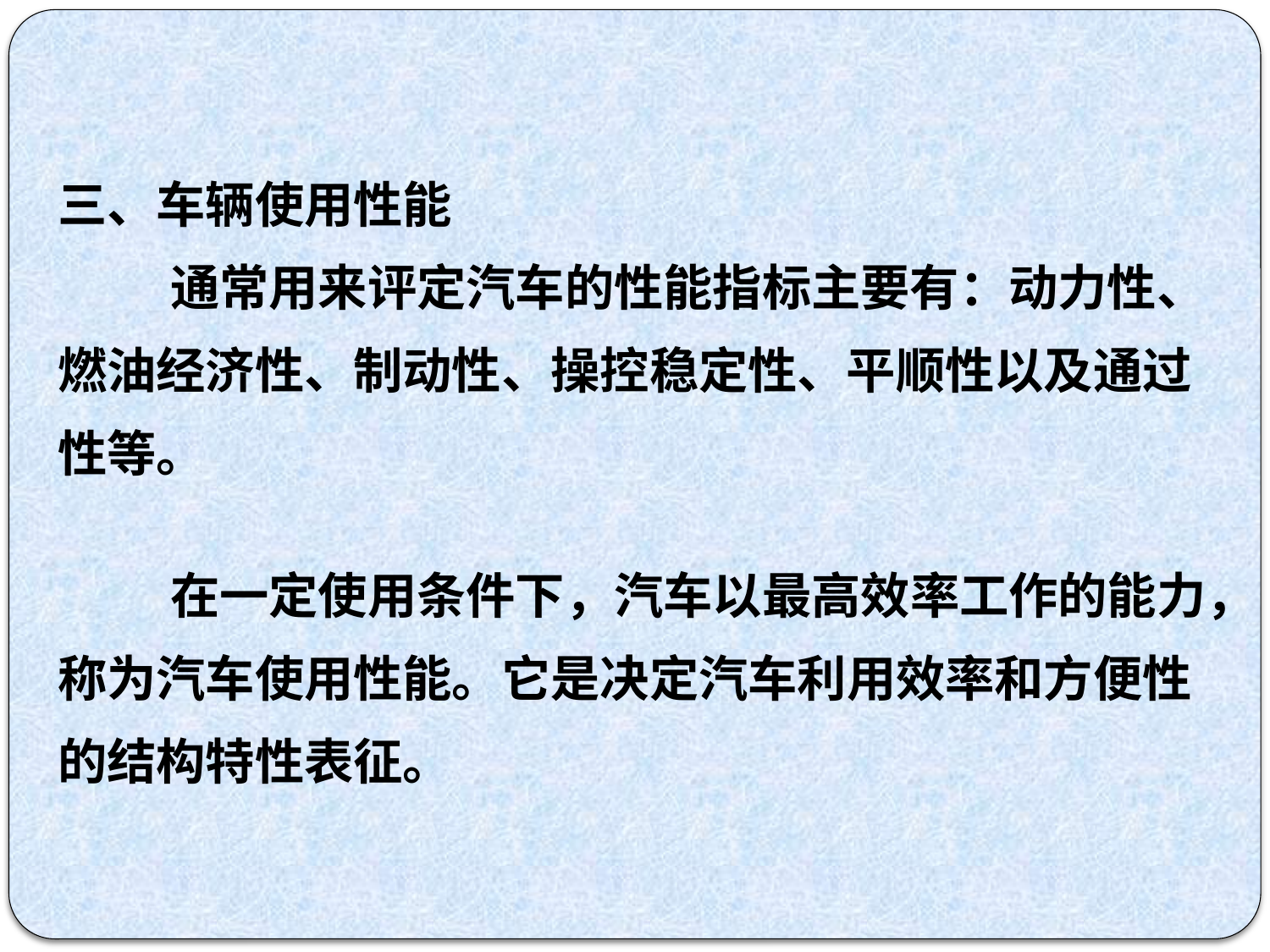

三、车辆使用性能
         通常用来评定汽车的性能指标主要有：动力性、燃油经济性、制动性、操控稳定性、平顺性以及通过性等。

         在一定使用条件下，汽车以最高效率工作的能力，称为汽车使用性能。它是决定汽车利用效率和方便性的结构特性表征。